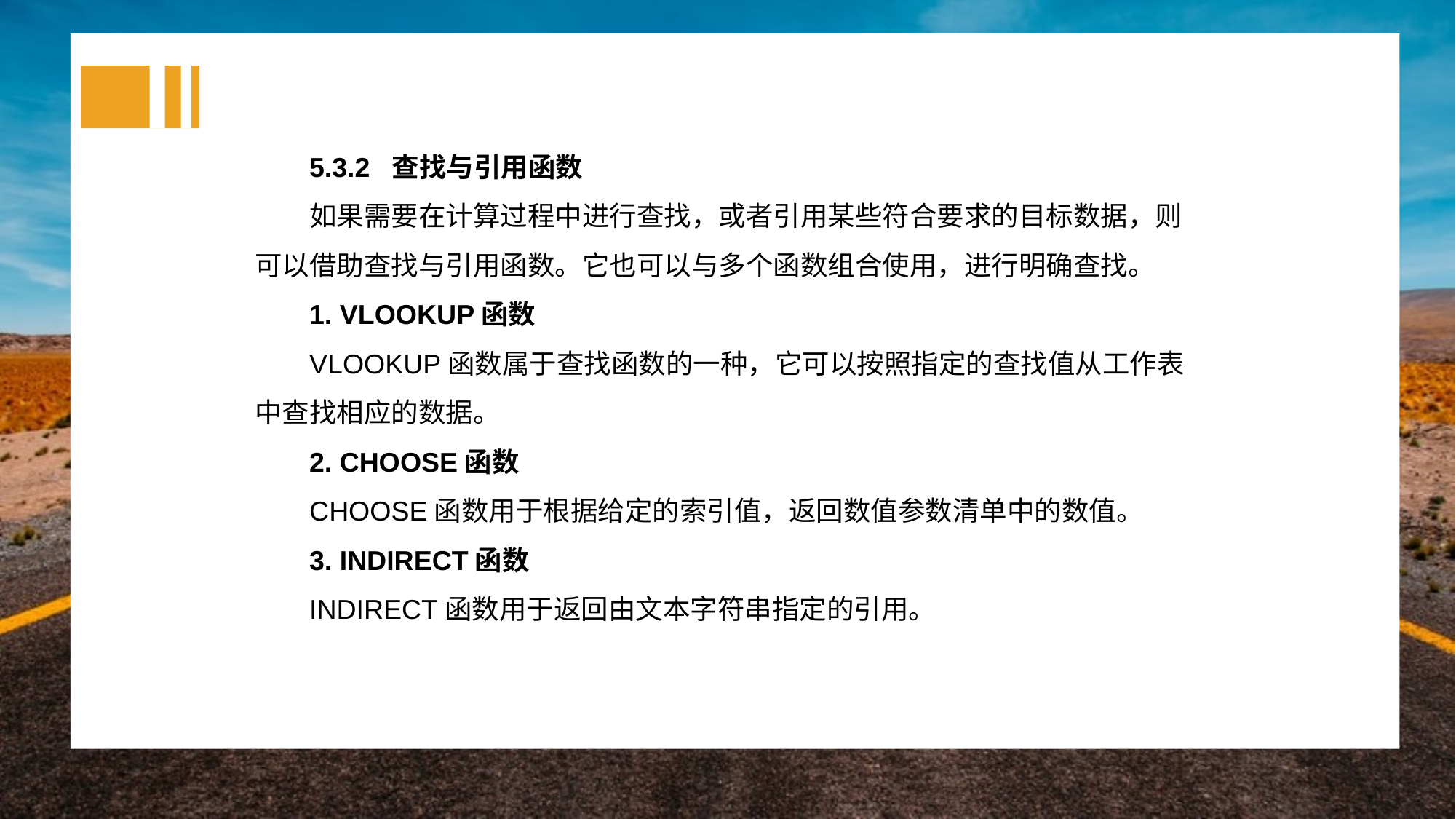

5.3.2  查找与引用函数
如果需要在计算过程中进行查找，或者引用某些符合要求的目标数据，则可以借助查找与引用函数。它也可以与多个函数组合使用，进行明确查找。
1. VLOOKUP函数
VLOOKUP函数属于查找函数的一种，它可以按照指定的查找值从工作表中查找相应的数据。
2. CHOOSE函数
CHOOSE函数用于根据给定的索引值，返回数值参数清单中的数值。
3. INDIRECT函数
INDIRECT函数用于返回由文本字符串指定的引用。